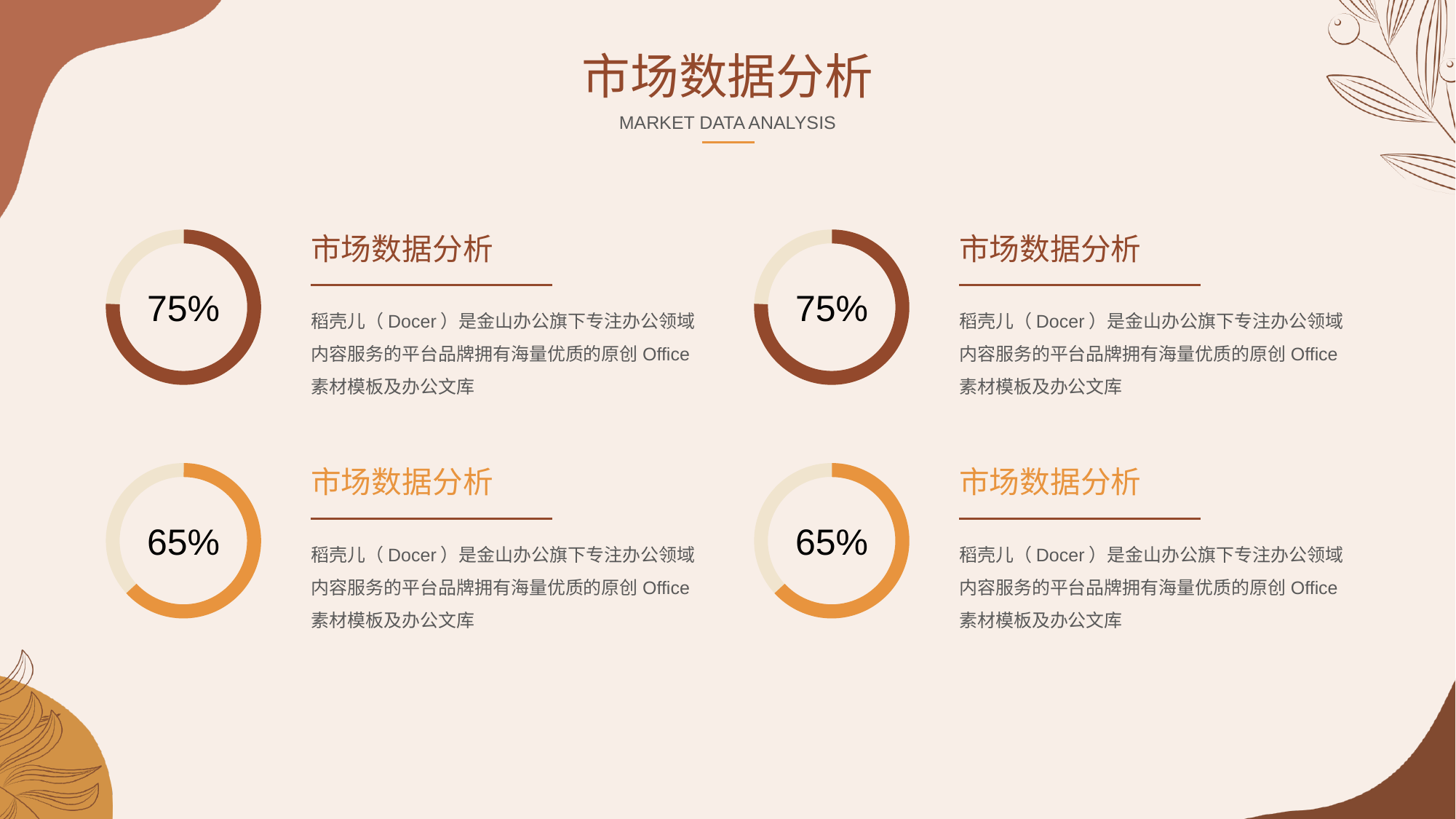

市场数据分析
MARKET DATA ANALYSIS

75%
市场数据分析
稻壳儿（Docer）是金山办公旗下专注办公领域内容服务的平台品牌拥有海量优质的原创Office素材模板及办公文库

75%
市场数据分析
稻壳儿（Docer）是金山办公旗下专注办公领域内容服务的平台品牌拥有海量优质的原创Office素材模板及办公文库
市场数据分析
稻壳儿（Docer）是金山办公旗下专注办公领域内容服务的平台品牌拥有海量优质的原创Office素材模板及办公文库

65%

65%
市场数据分析
稻壳儿（Docer）是金山办公旗下专注办公领域内容服务的平台品牌拥有海量优质的原创Office素材模板及办公文库